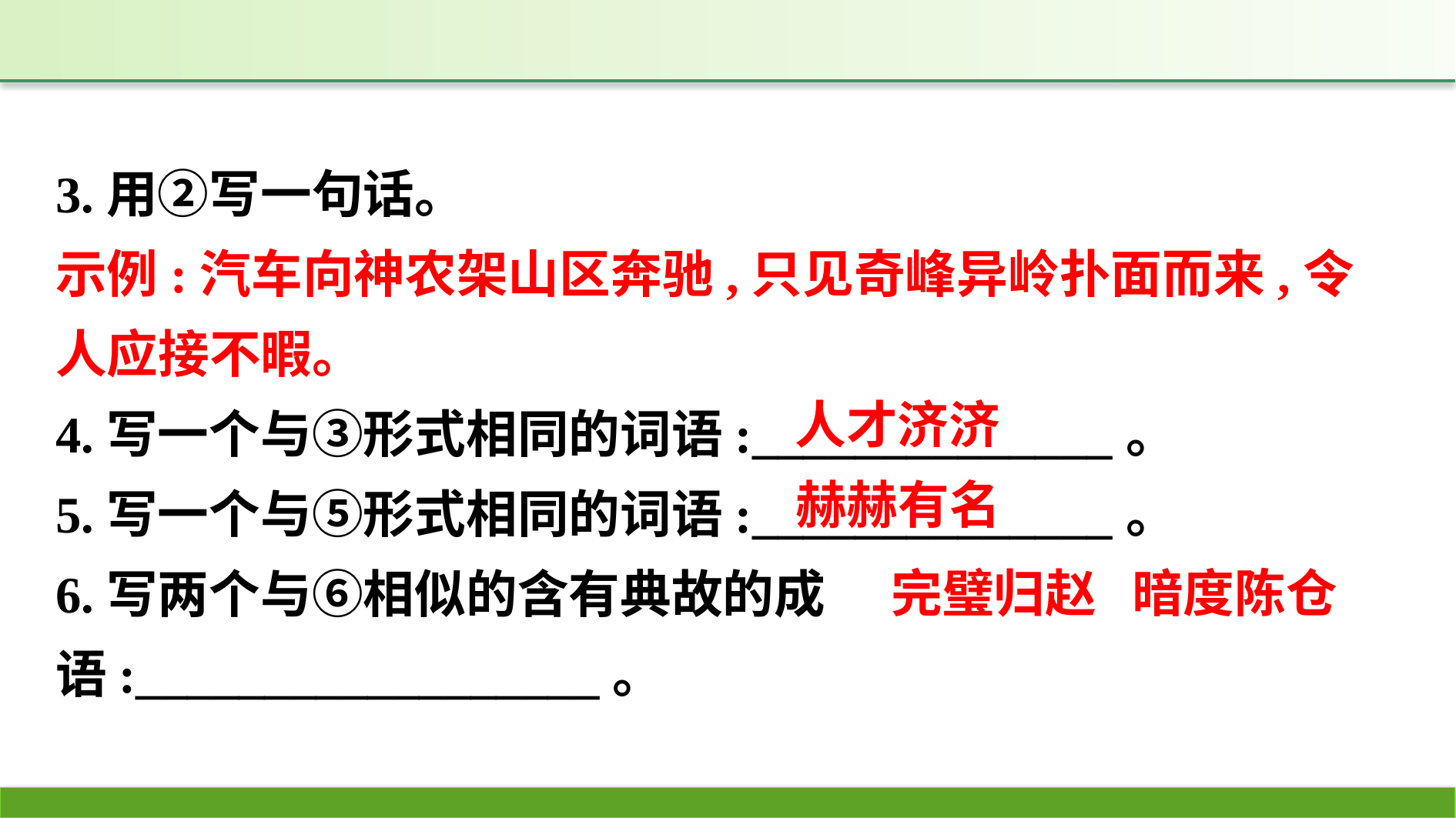

3.用②写一句话。
示例:汽车向神农架山区奔驰,只见奇峰异岭扑面而来,令人应接不暇。
4.写一个与③形式相同的词语:______________。
5.写一个与⑤形式相同的词语:______________。
6.写两个与⑥相似的含有典故的成语:__________________。
人才济济
赫赫有名
完璧归赵   暗度陈仓